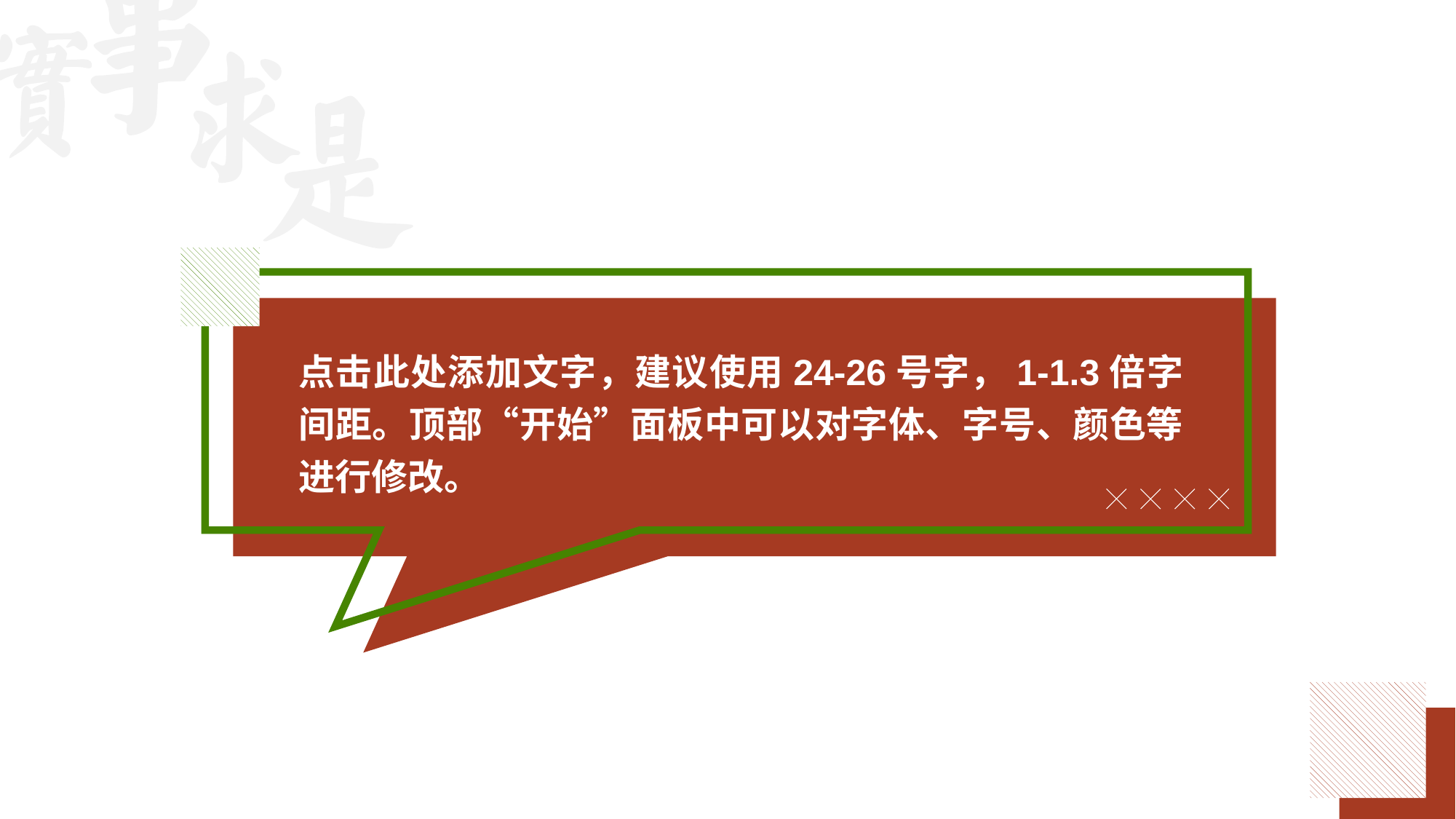

点击此处添加文字，建议使用24-26号字，1-1.3倍字间距。顶部“开始”面板中可以对字体、字号、颜色等进行修改。